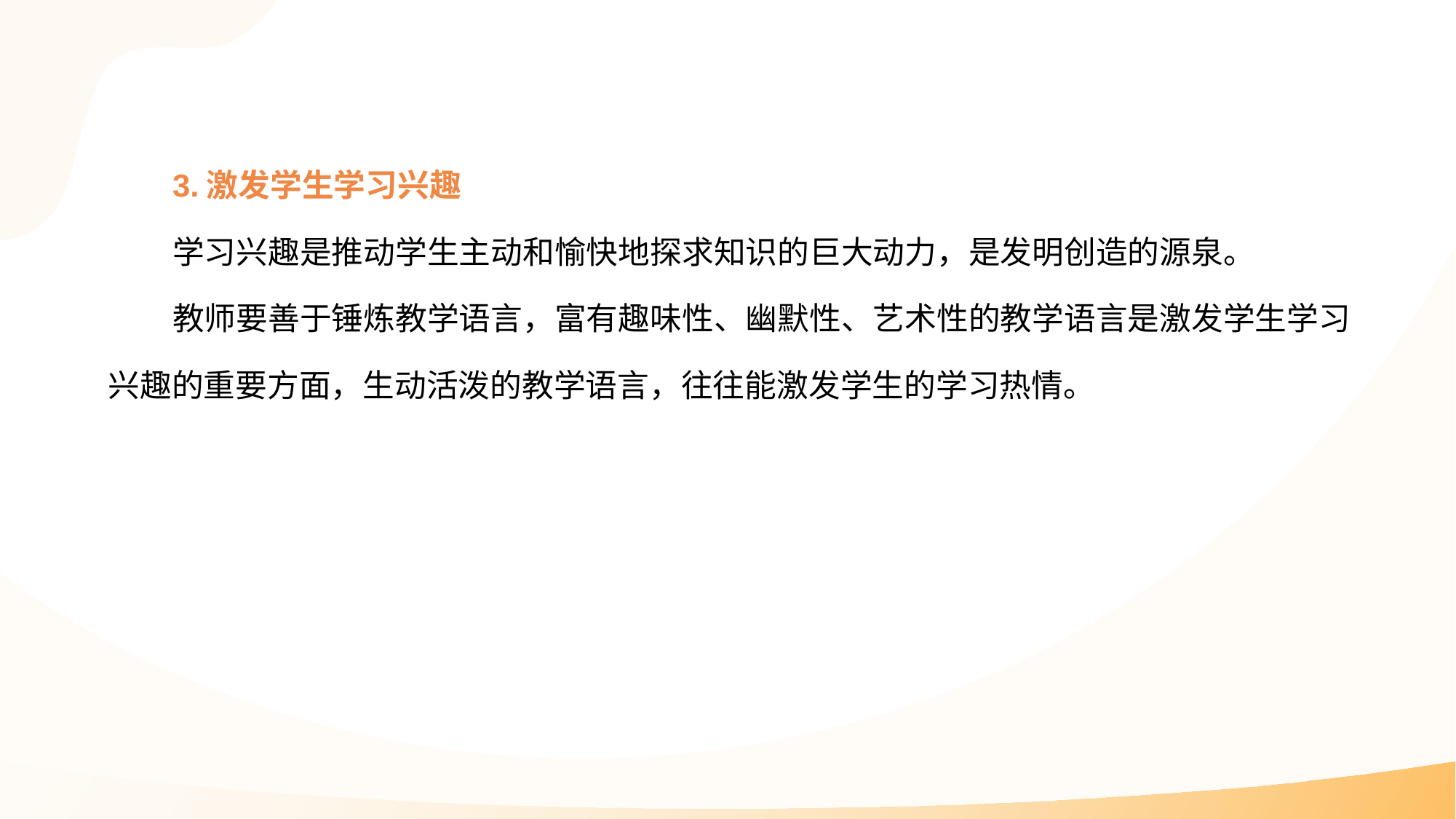

3.激发学生学习兴趣
学习兴趣是推动学生主动和愉快地探求知识的巨大动力，是发明创造的源泉。
教师要善于锤炼教学语言，富有趣味性、幽默性、艺术性的教学语言是激发学生学习兴趣的重要方面，生动活泼的教学语言，往往能激发学生的学习热情。